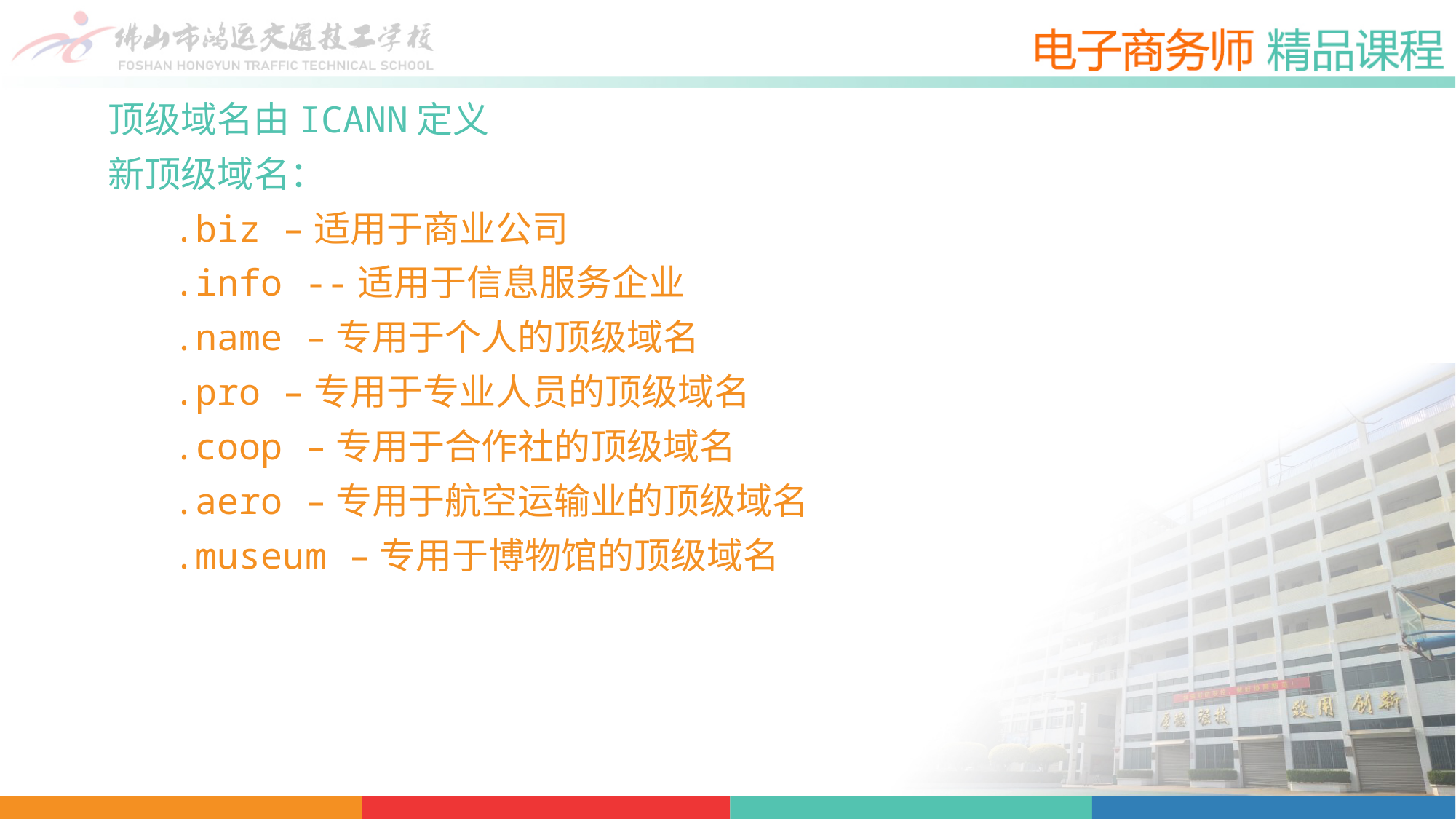

顶级域名由ICANN定义
新顶级域名：
   .biz –适用于商业公司
   .info --适用于信息服务企业
   .name –专用于个人的顶级域名
   .pro –专用于专业人员的顶级域名
   .coop –专用于合作社的顶级域名
   .aero –专用于航空运输业的顶级域名
   .museum –专用于博物馆的顶级域名